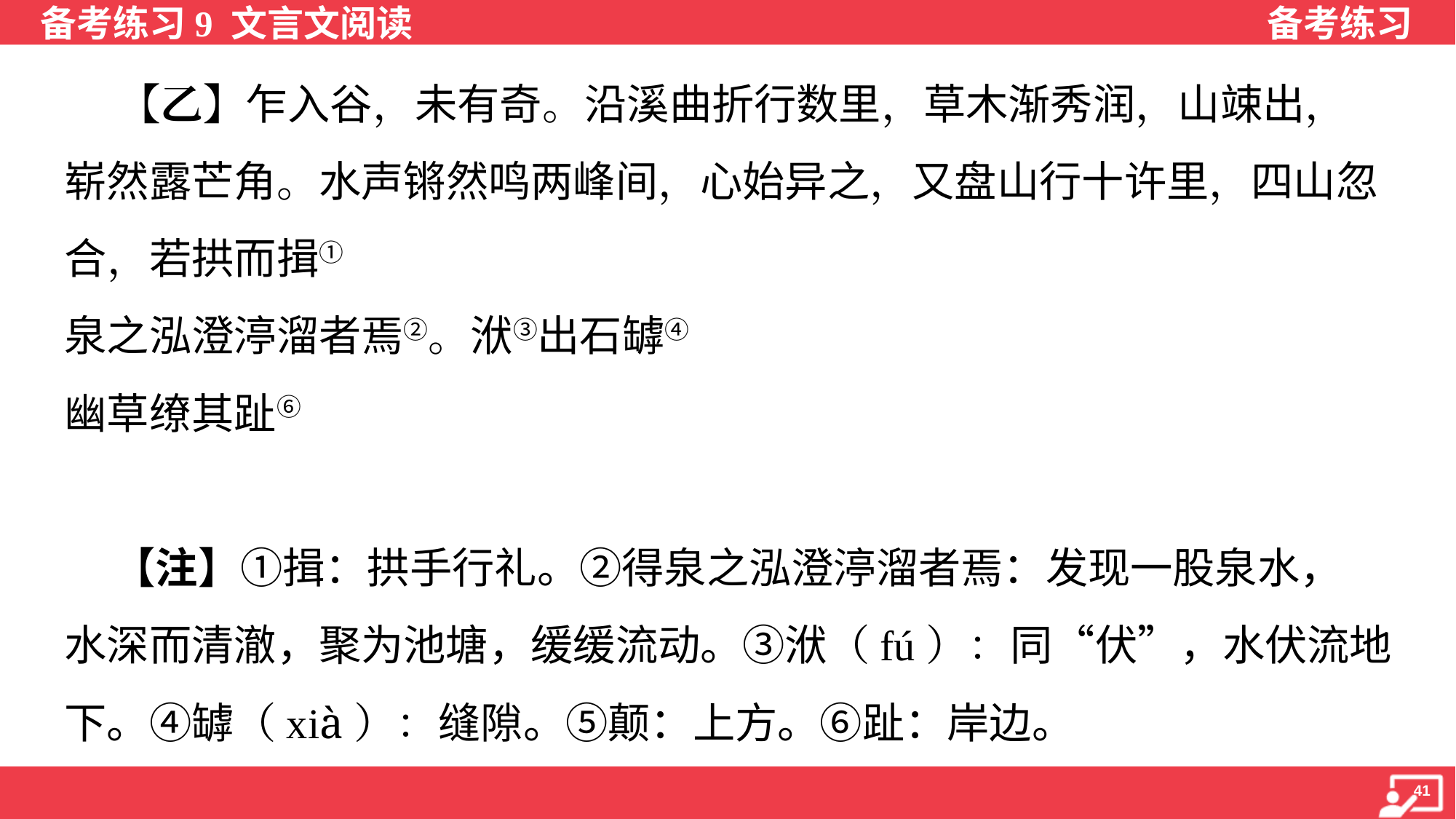

【乙】乍入谷，未有奇。沿溪曲折行数里，草木渐秀润，山竦出，
崭然露芒角。水声锵然鸣两峰间，心始异之，又盘山行十许里，四山忽
合，若拱而揖① 、环而卫者。嘉木奇卉被之，葱蒨浓郁。又行数里，得
泉之泓澄渟溜者焉②。洑③出石罅④ ，激而为迅流者焉。阴木荫其颠⑤，
幽草缭其趾⑥ 。宾欲休，咸曰：“莫此地为宜。”
（节选自麻革《游龙山记》）
    【注】①揖：拱手行礼。②得泉之泓澄渟溜者焉：发现一股泉水，
水深而清澈，聚为池塘，缓缓流动。③洑（fú）：同“伏”，水伏流地
下。④罅（xià）：缝隙。⑤颠：上方。⑥趾：岸边。